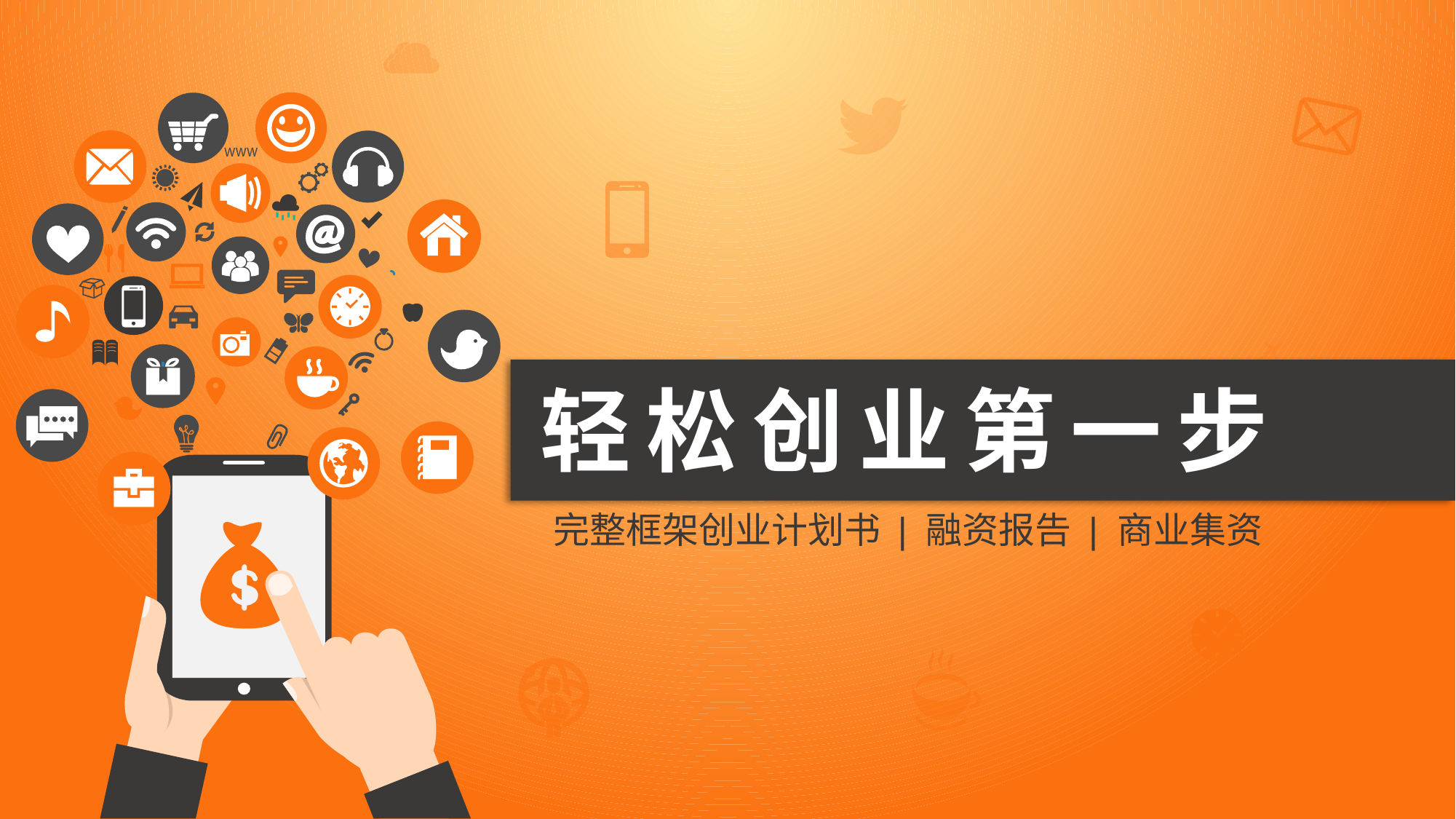

# 轻松创业第一步

完整框架创业计划书 | 融资报告 | 商业集资